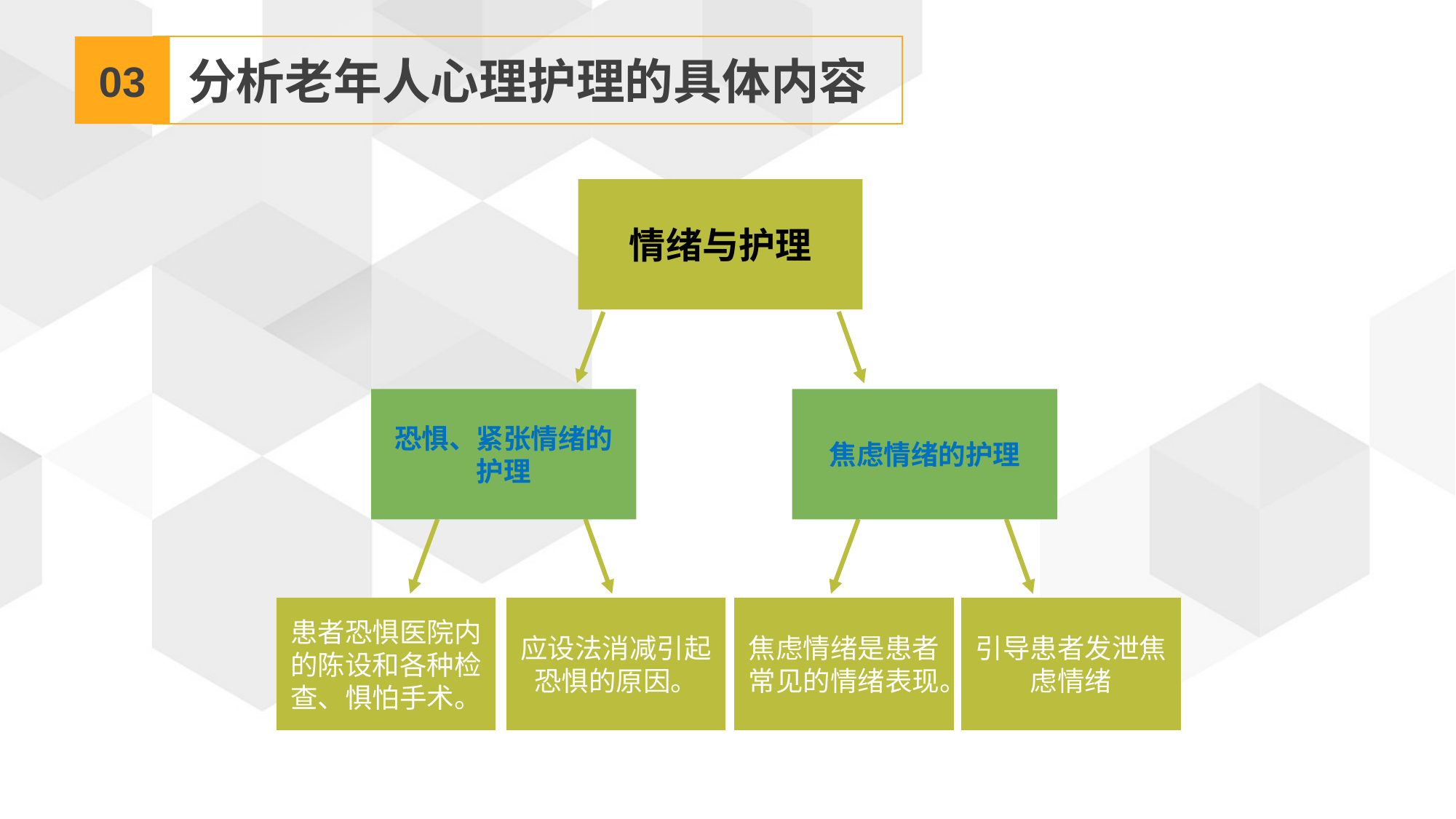

03
分析老年人心理护理的具体内容
情绪与护理
恐惧、紧张情绪的护理
焦虑情绪的护理
患者恐惧医院内的陈设和各种检查、惧怕手术。
应设法消减引起恐惧的原因。
焦虑情绪是患者常见的情绪表现。
引导患者发泄焦虑情绪